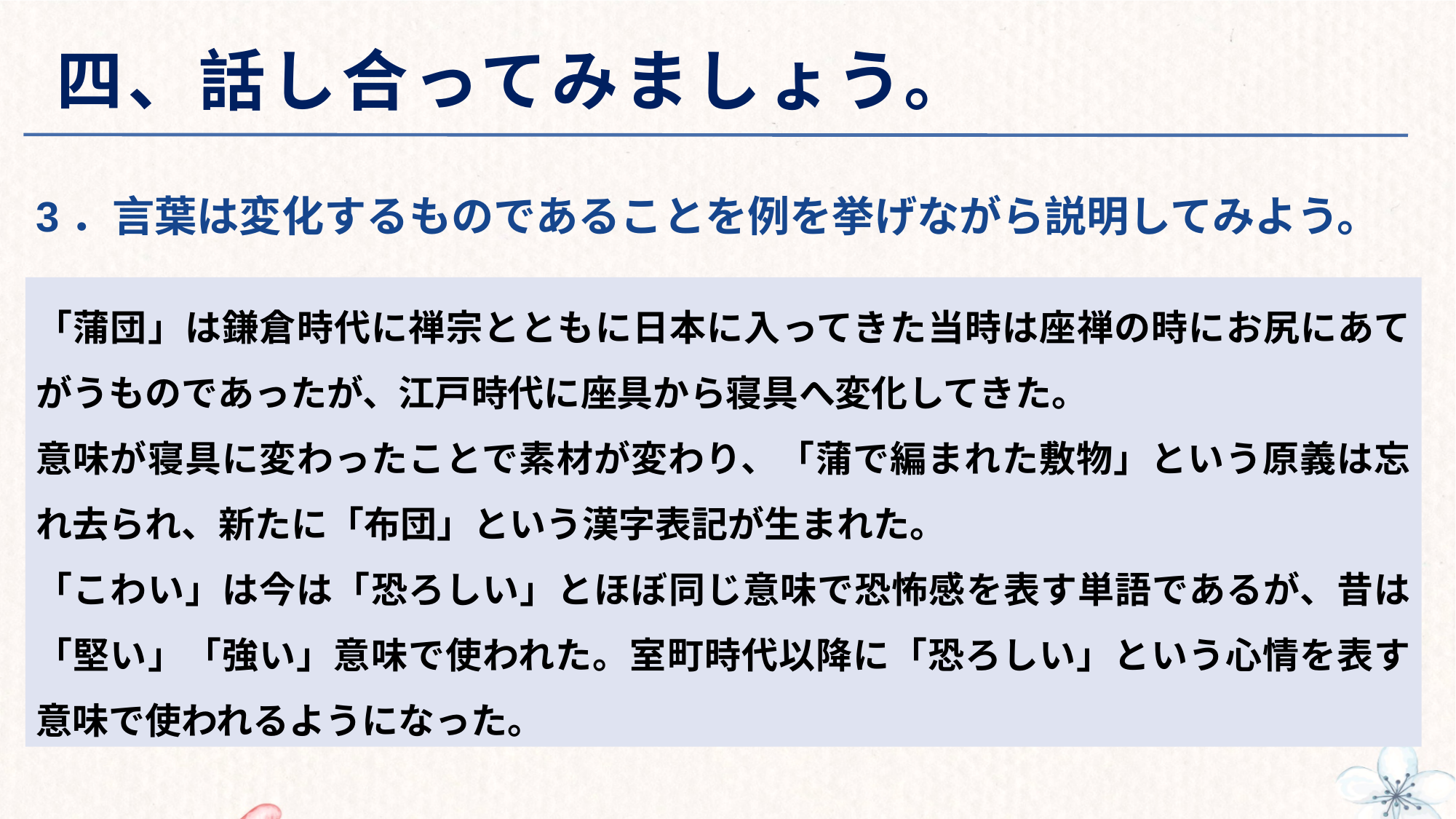

# 四、話し合ってみましょう。
3．言葉は変化するものであることを例を挙げながら説明してみよう。
「蒲団」は鎌倉時代に禅宗とともに日本に入ってきた当時は座禅の時にお尻にあてがうものであったが、江戸時代に座具から寝具へ変化してきた。
意味が寝具に変わったことで素材が変わり、「蒲で編まれた敷物」という原義は忘れ去られ、新たに「布団」という漢字表記が生まれた。
「こわい」は今は「恐ろしい」とほぼ同じ意味で恐怖感を表す単語であるが、昔は「堅い」「強い」意味で使われた。室町時代以降に「恐ろしい」という心情を表す意味で使われるようになった。